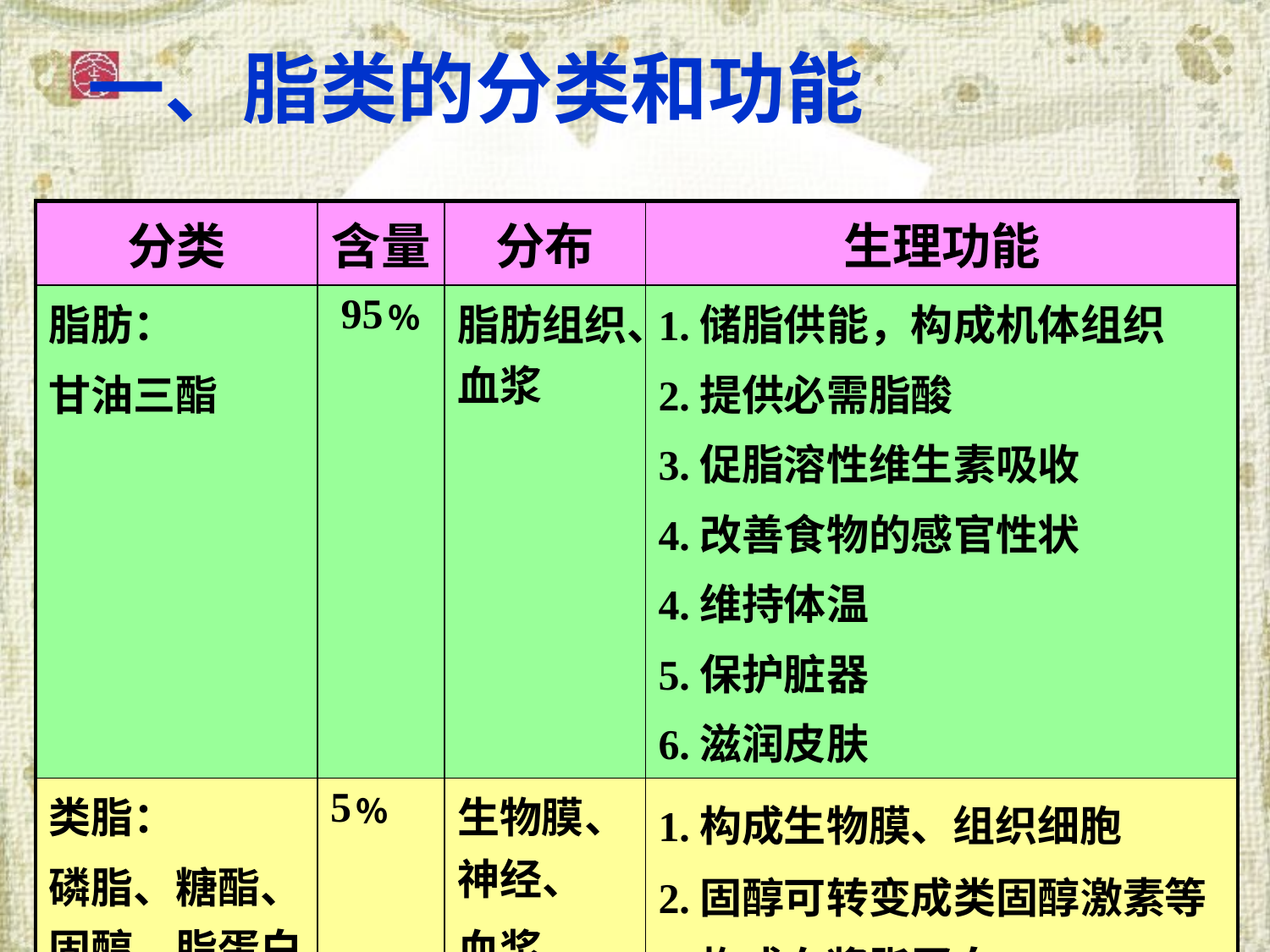

一、脂类的分类和功能
| 分类 | 含量 | 分布 | 生理功能 |
| --- | --- | --- | --- |
| 脂肪： 甘油三酯 | 95﹪ | 脂肪组织、血浆 | 1.储脂供能，构成机体组织 2.提供必需脂酸 3.促脂溶性维生素吸收 4.改善食物的感官性状 4.维持体温 5.保护脏器 6.滋润皮肤 |
| 类脂： 磷脂、糖酯、固醇、脂蛋白 | 5﹪ | 生物膜、神经、 血浆 | 1.构成生物膜、组织细胞 2.固醇可转变成类固醇激素等 3.构成血浆脂蛋白 |
40